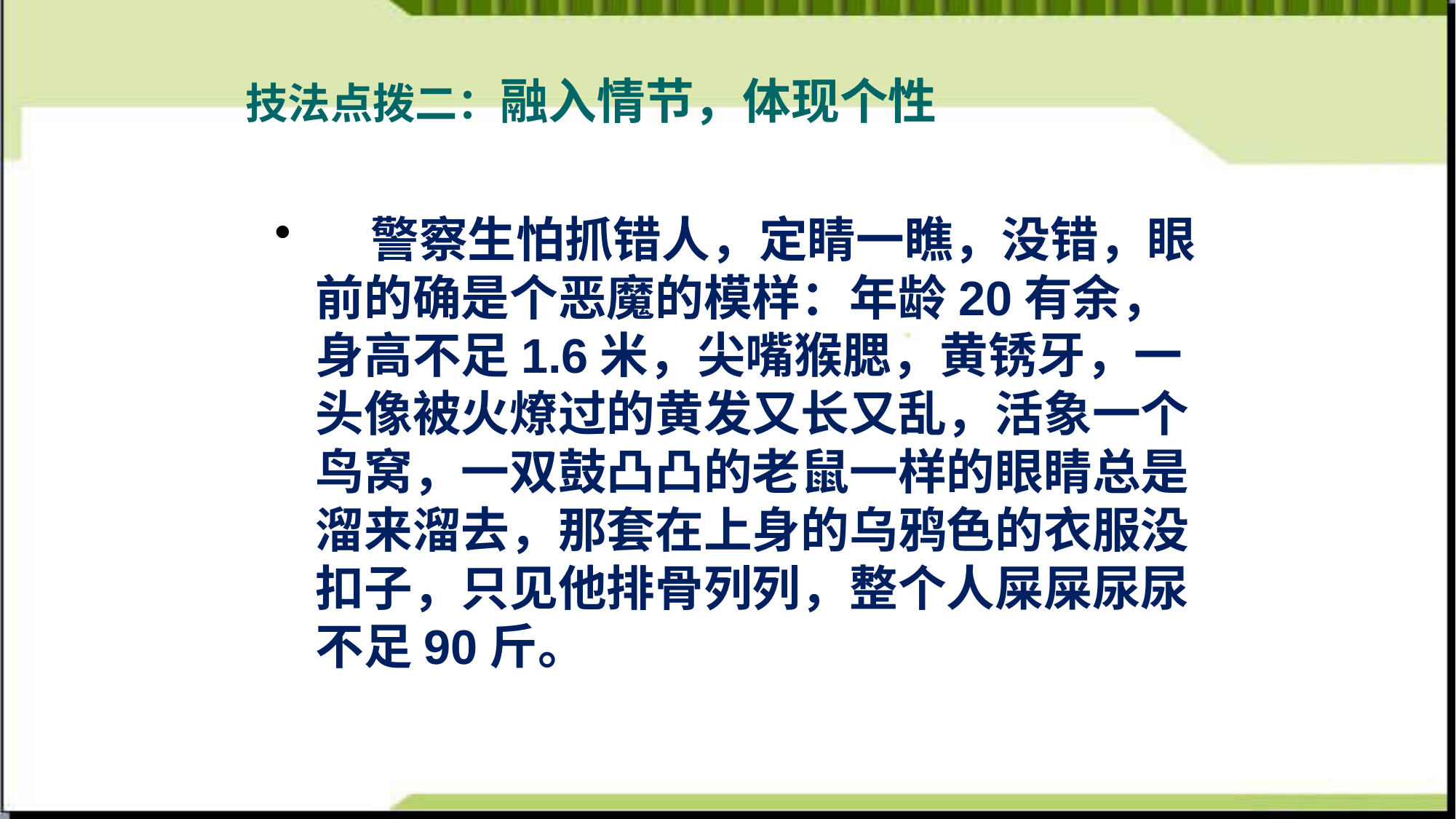

# 技法点拨二：融入情节，体现个性
    警察生怕抓错人，定睛一瞧，没错，眼前的确是个恶魔的模样：年龄20有余，身高不足1.6米，尖嘴猴腮，黄锈牙，一头像被火燎过的黄发又长又乱，活象一个鸟窝，一双鼓凸凸的老鼠一样的眼睛总是溜来溜去，那套在上身的乌鸦色的衣服没扣子，只见他排骨列列，整个人屎屎尿尿不足90斤。